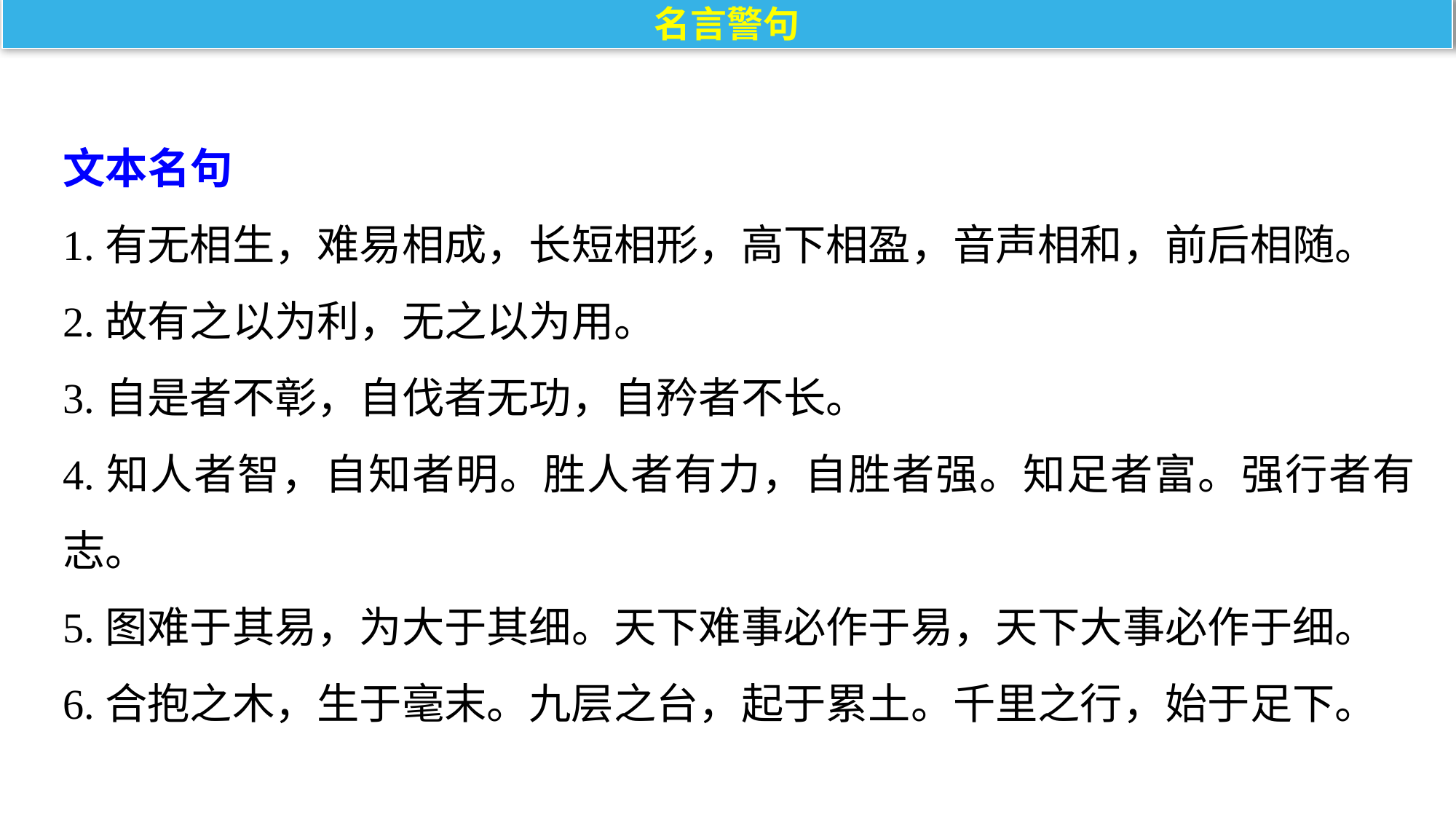

名言警句
文本名句
1.有无相生，难易相成，长短相形，高下相盈，音声相和，前后相随。
2.故有之以为利，无之以为用。
3.自是者不彰，自伐者无功，自矜者不长。
4.知人者智，自知者明。胜人者有力，自胜者强。知足者富。强行者有志。
5.图难于其易，为大于其细。天下难事必作于易，天下大事必作于细。
6.合抱之木，生于毫末。九层之台，起于累土。千里之行，始于足下。